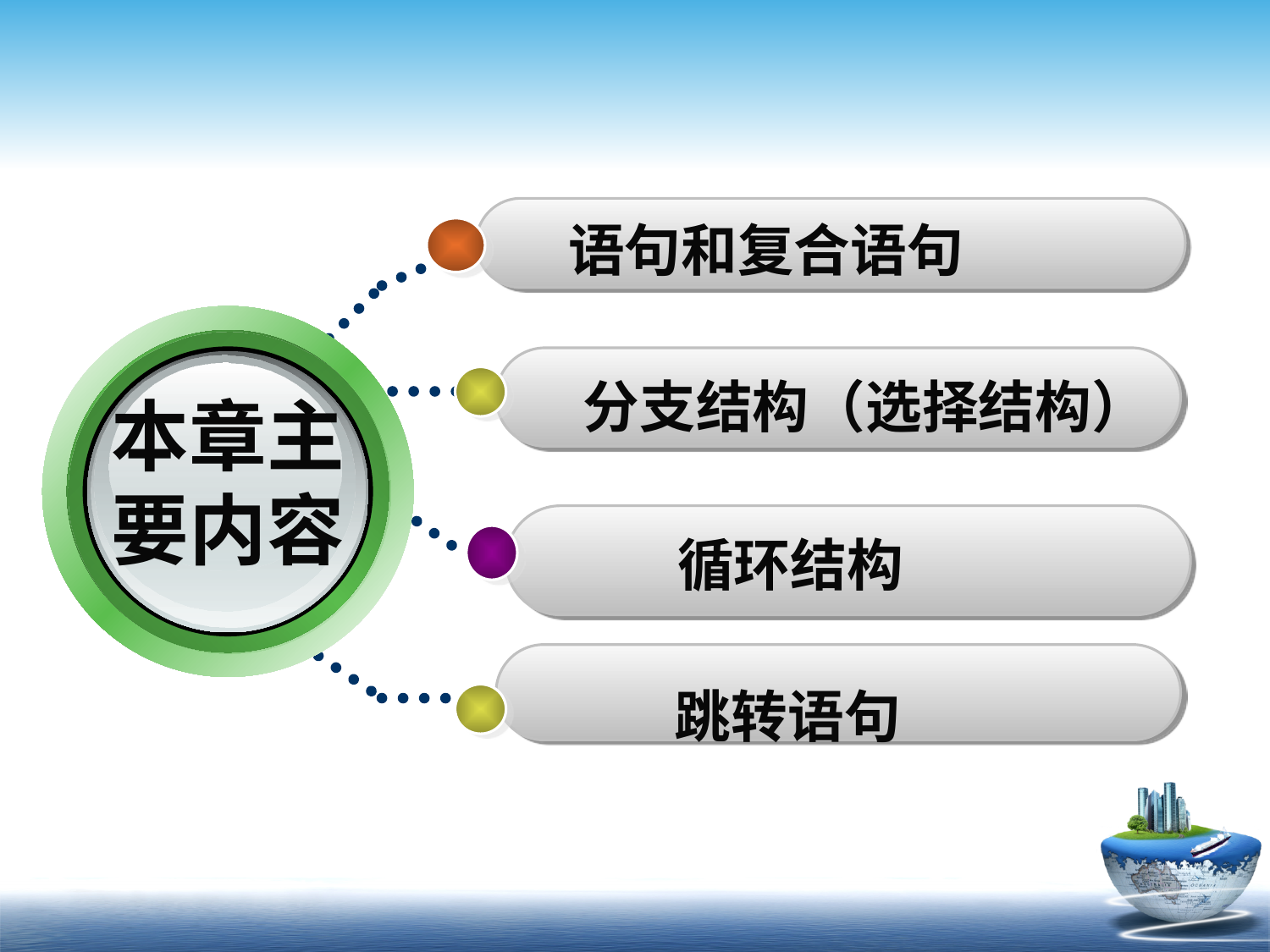

语句和复合语句

  分支结构（选择结构）

# 本章主 要内容

循环结构

跳转语句